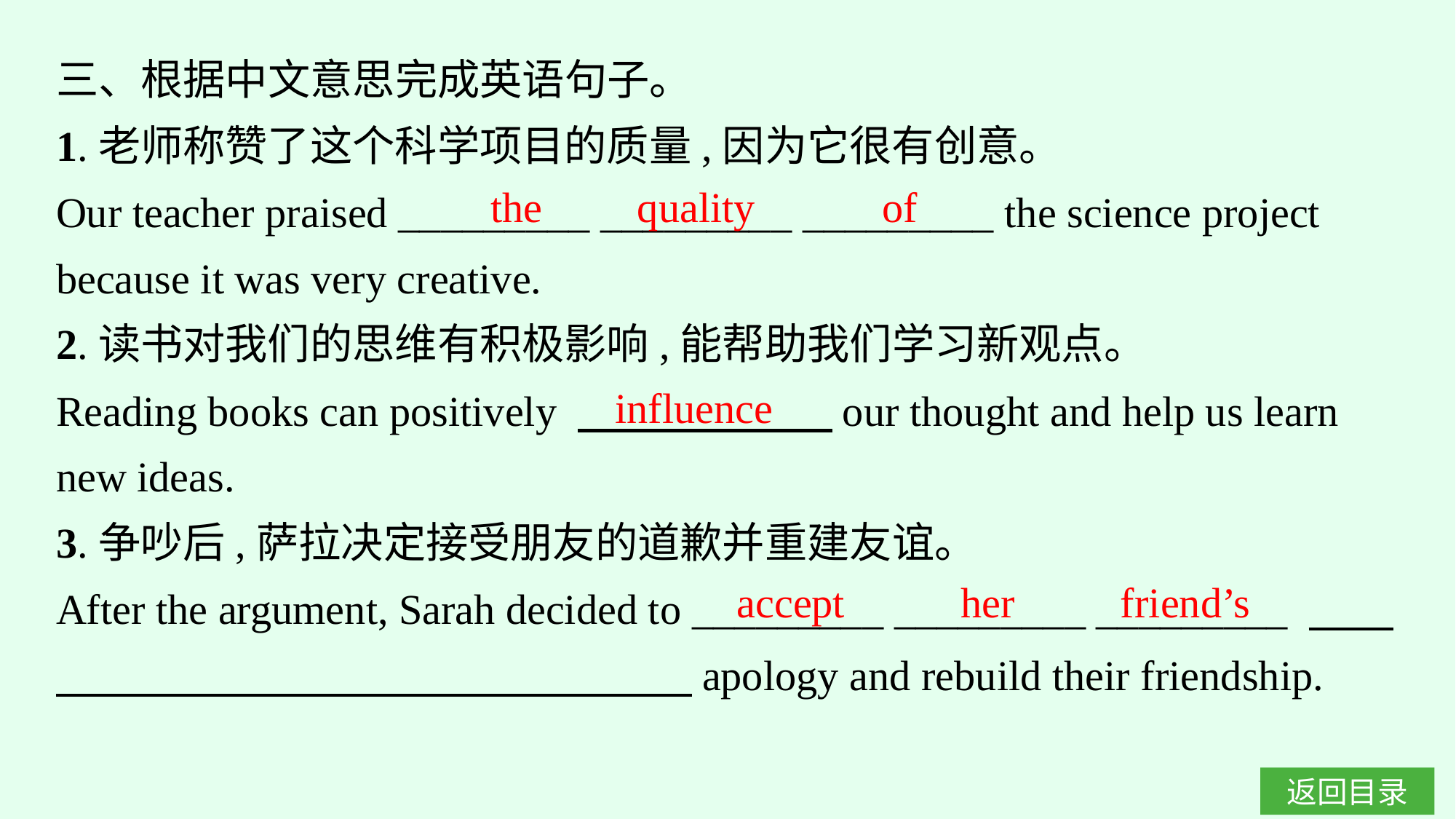

三、根据中文意思完成英语句子。
1.老师称赞了这个科学项目的质量,因为它很有创意。
Our teacher praised _________ _________ _________ the science project because it was very creative.
2.读书对我们的思维有积极影响,能帮助我们学习新观点。
Reading books can positively 　　　　　　our thought and help us learn new ideas.
3.争吵后,萨拉决定接受朋友的道歉并重建友谊。
After the argument, Sarah decided to _________ _________ _________ 　　　　　　　　　　　　　　　　　apology and rebuild their friendship.
the         quality            of
influence
accept           her          friend’s